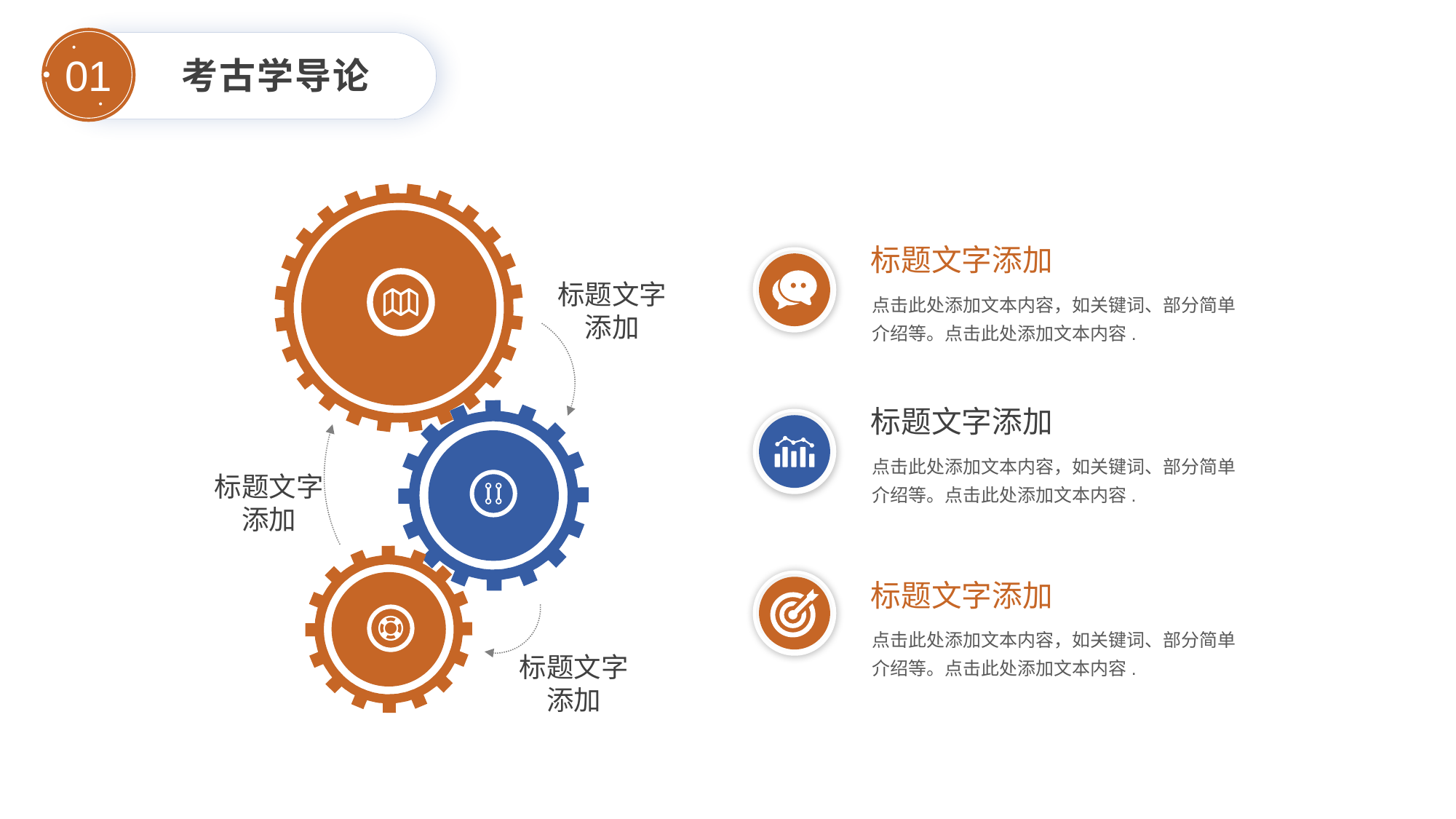

考古学导论
01

标题文字添加

标题文字添加
点击此处添加文本内容，如关键词、部分简单
介绍等。点击此处添加文本内容.

标题文字添加

点击此处添加文本内容，如关键词、部分简单
介绍等。点击此处添加文本内容.
标题文字添加

标题文字添加

点击此处添加文本内容，如关键词、部分简单
介绍等。点击此处添加文本内容.
标题文字添加